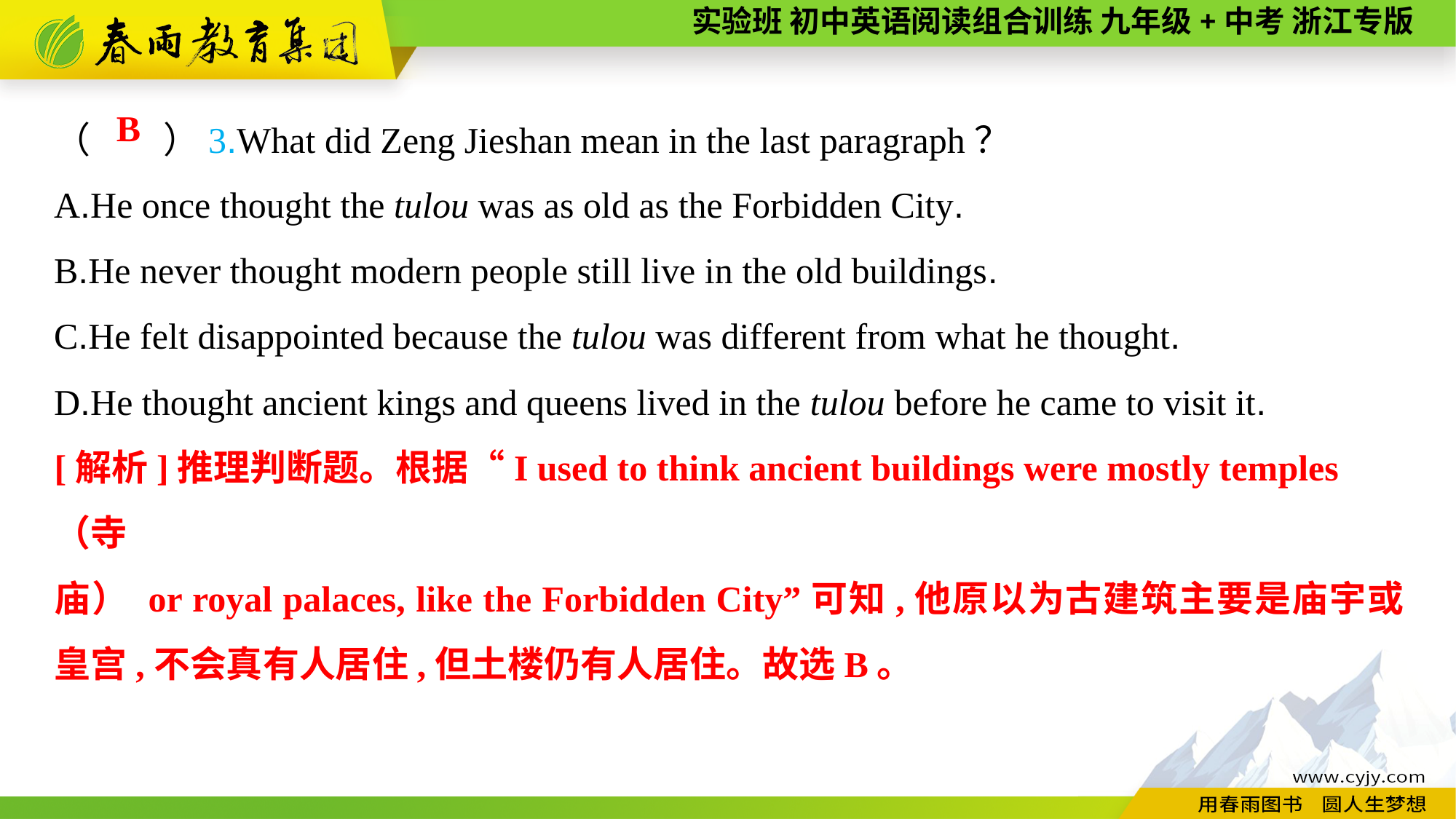

（　　）3.What did Zeng Jieshan mean in the last paragraph？
A.He once thought the tulou was as old as the Forbidden City.
B.He never thought modern people still live in the old buildings.
C.He felt disappointed because the tulou was different from what he thought.
D.He thought ancient kings and queens lived in the tulou before he came to visit it.
B
[解析]推理判断题。根据“I used to think ancient buildings were mostly temples（寺
庙） or royal palaces, like the Forbidden City”可知,他原以为古建筑主要是庙宇或皇宫,不会真有人居住,但土楼仍有人居住。故选B。